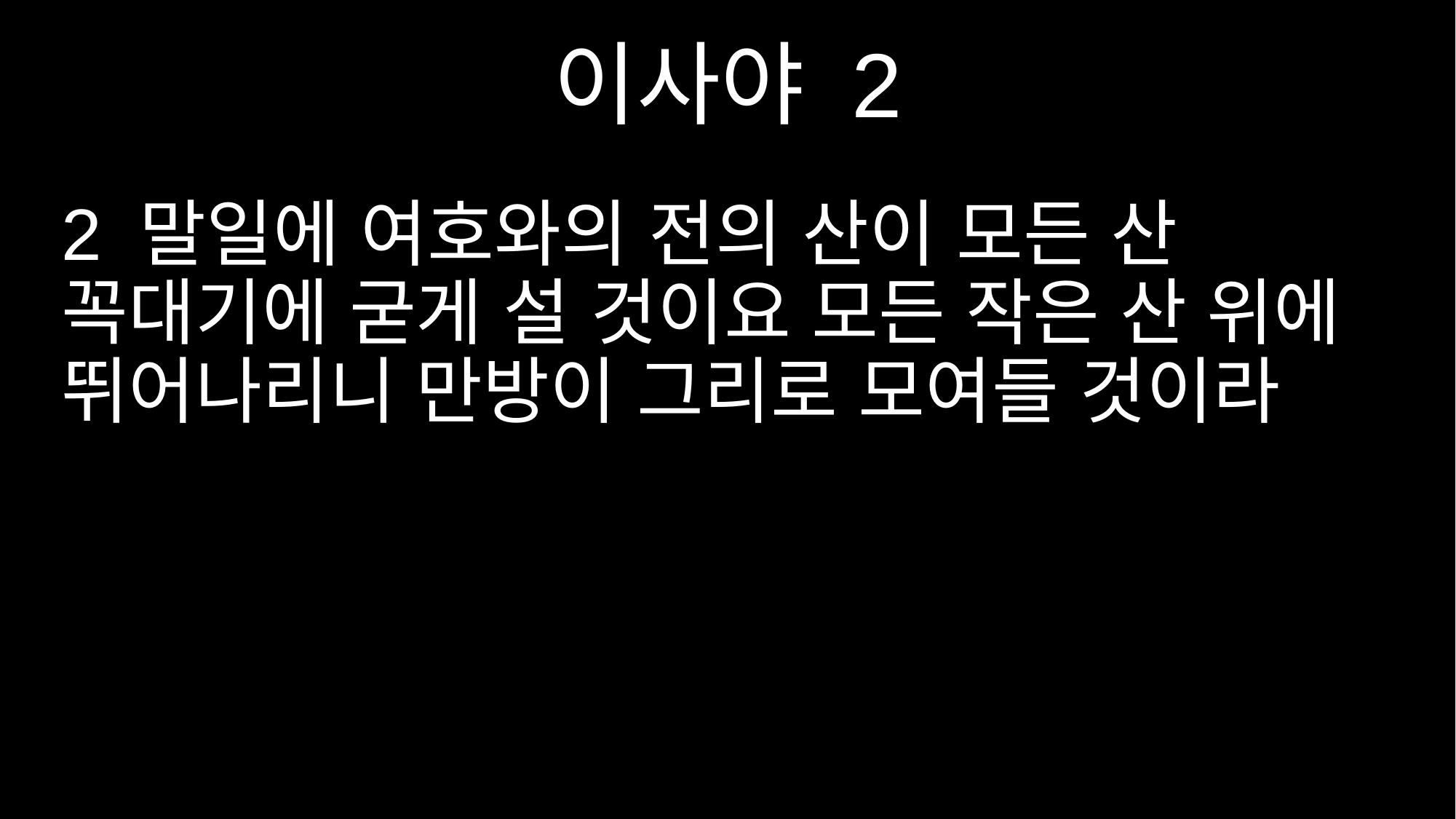

이사야 2
2 말일에 여호와의 전의 산이 모든 산 꼭대기에 굳게 설 것이요 모든 작은 산 위에 뛰어나리니 만방이 그리로 모여들 것이라